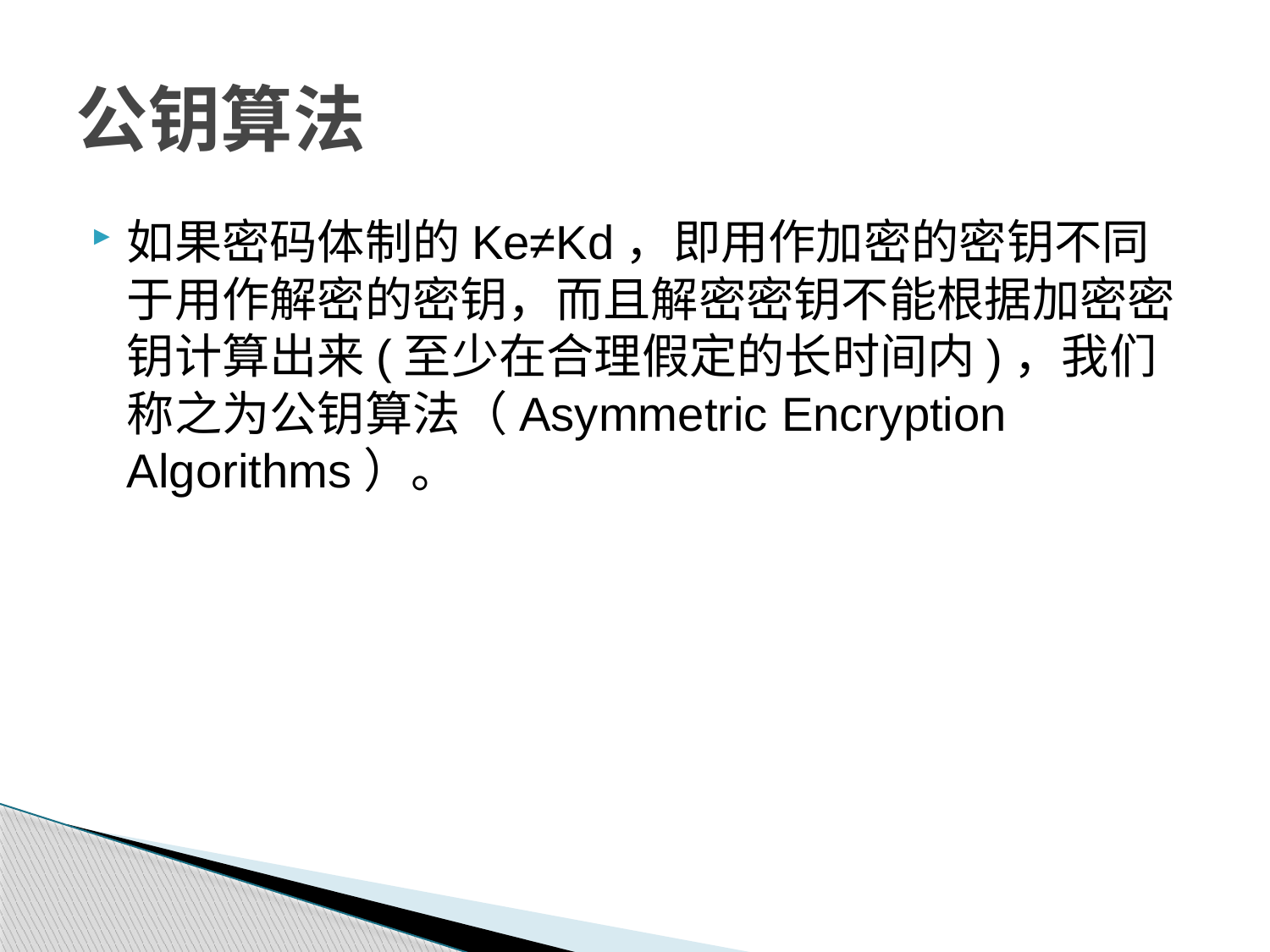

# 公钥算法
如果密码体制的Ke≠Kd，即用作加密的密钥不同于用作解密的密钥，而且解密密钥不能根据加密密钥计算出来(至少在合理假定的长时间内)，我们称之为公钥算法（Asymmetric Encryption Algorithms）。